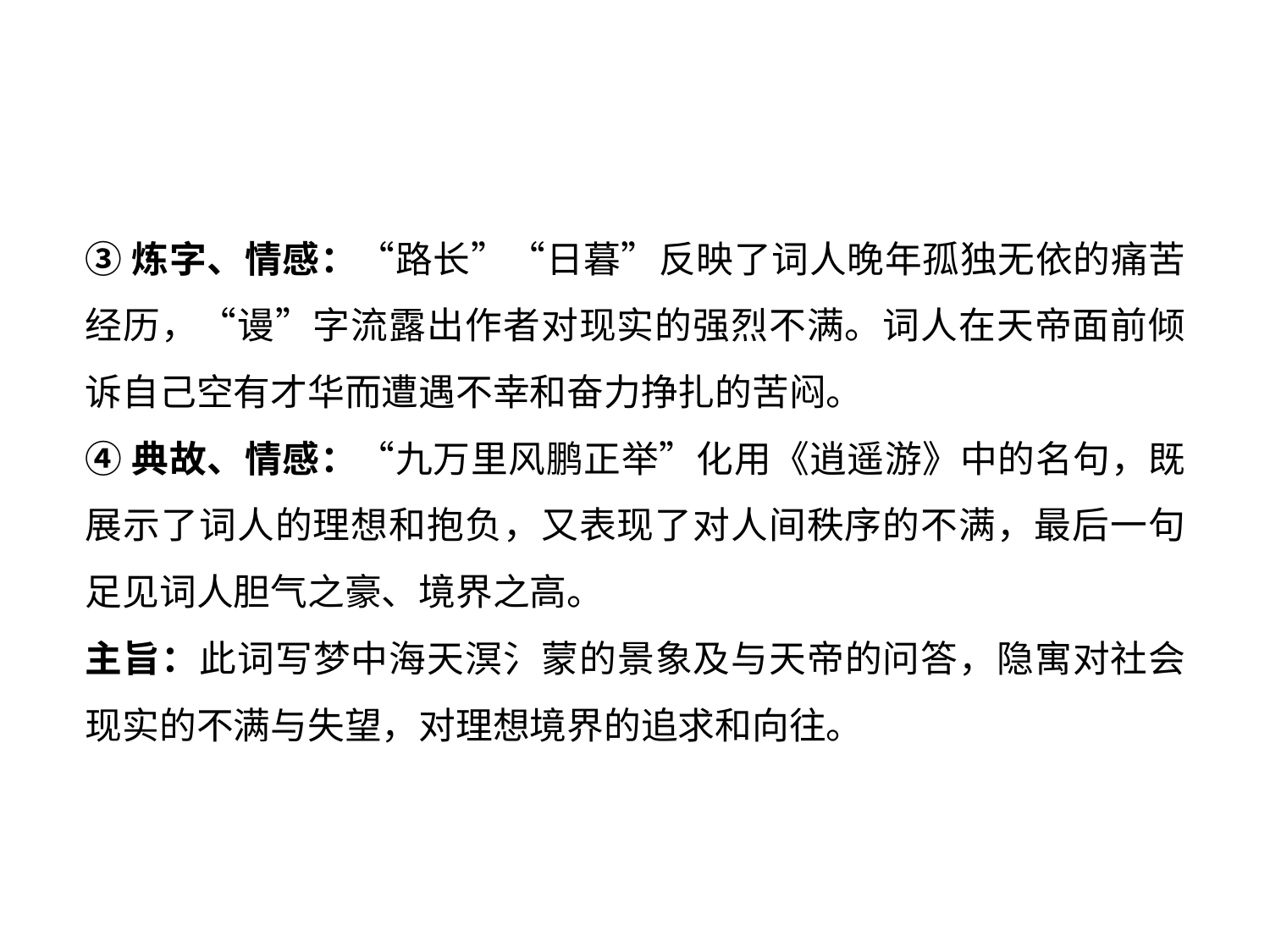

③炼字、情感：“路长”“日暮”反映了词人晚年孤独无依的痛苦经历，“谩”字流露出作者对现实的强烈不满。词人在天帝面前倾诉自己空有才华而遭遇不幸和奋力挣扎的苦闷。
④典故、情感：“九万里风鹏正举”化用《逍遥游》中的名句，既展示了词人的理想和抱负，又表现了对人间秩序的不满，最后一句足见词人胆气之豪、境界之高。
主旨：此词写梦中海天溟氵蒙的景象及与天帝的问答，隐寓对社会现实的不满与失望，对理想境界的追求和向往。